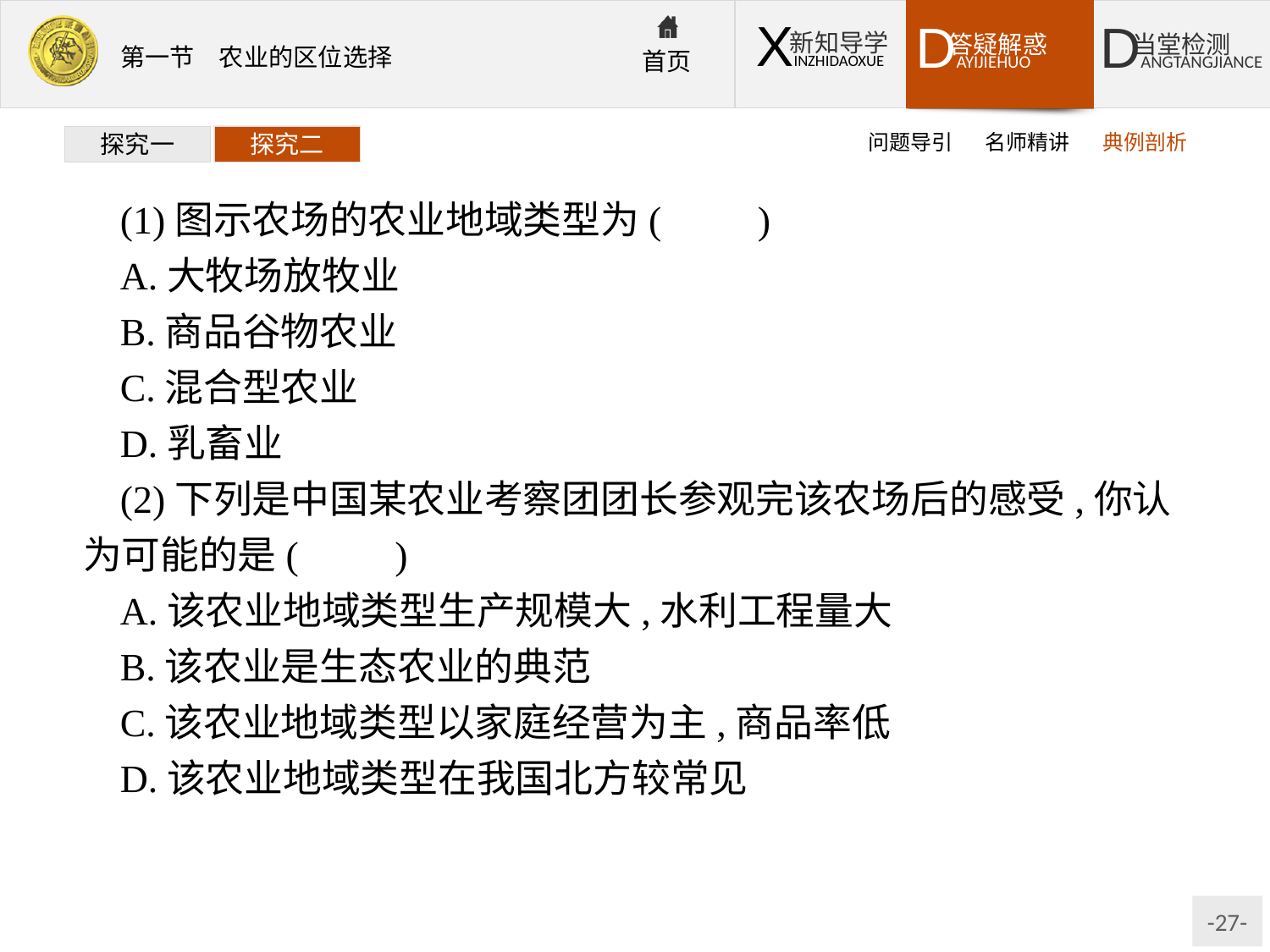

问题导引
名师精讲
典例剖析
探究一
探究二
(1)图示农场的农业地域类型为(　　)
A.大牧场放牧业
B.商品谷物农业
C.混合型农业
D.乳畜业
(2)下列是中国某农业考察团团长参观完该农场后的感受,你认为可能的是(　　)
A.该农业地域类型生产规模大,水利工程量大
B.该农业是生态农业的典范
C.该农业地域类型以家庭经营为主,商品率低
D.该农业地域类型在我国北方较常见